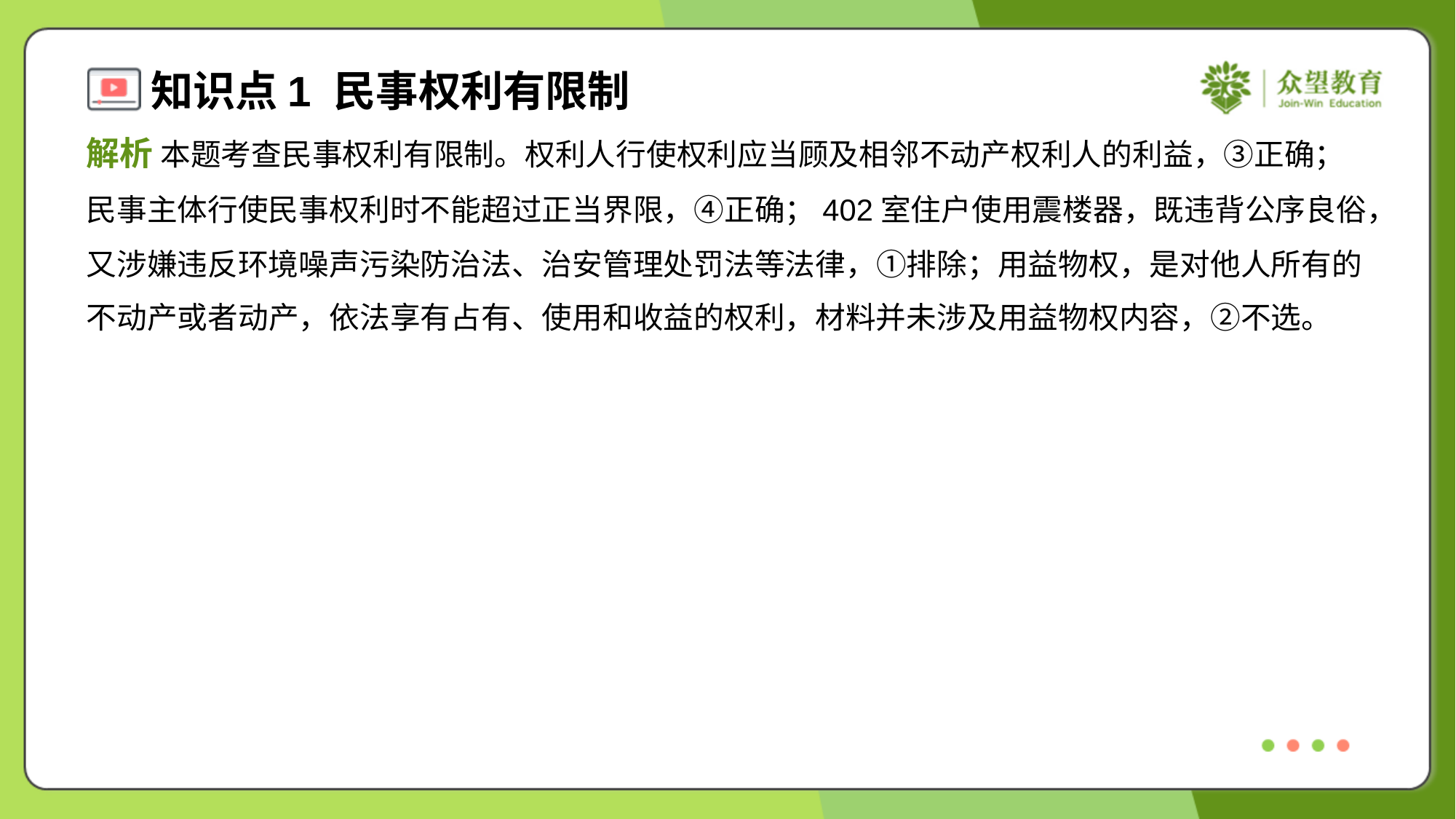

解析 本题考查民事权利有限制。权利人行使权利应当顾及相邻不动产权利人的利益，③正确；
民事主体行使民事权利时不能超过正当界限，④正确；402室住户使用震楼器，既违背公序良俗，
又涉嫌违反环境噪声污染防治法、治安管理处罚法等法律，①排除；用益物权，是对他人所有的
不动产或者动产，依法享有占有、使用和收益的权利，材料并未涉及用益物权内容，②不选。